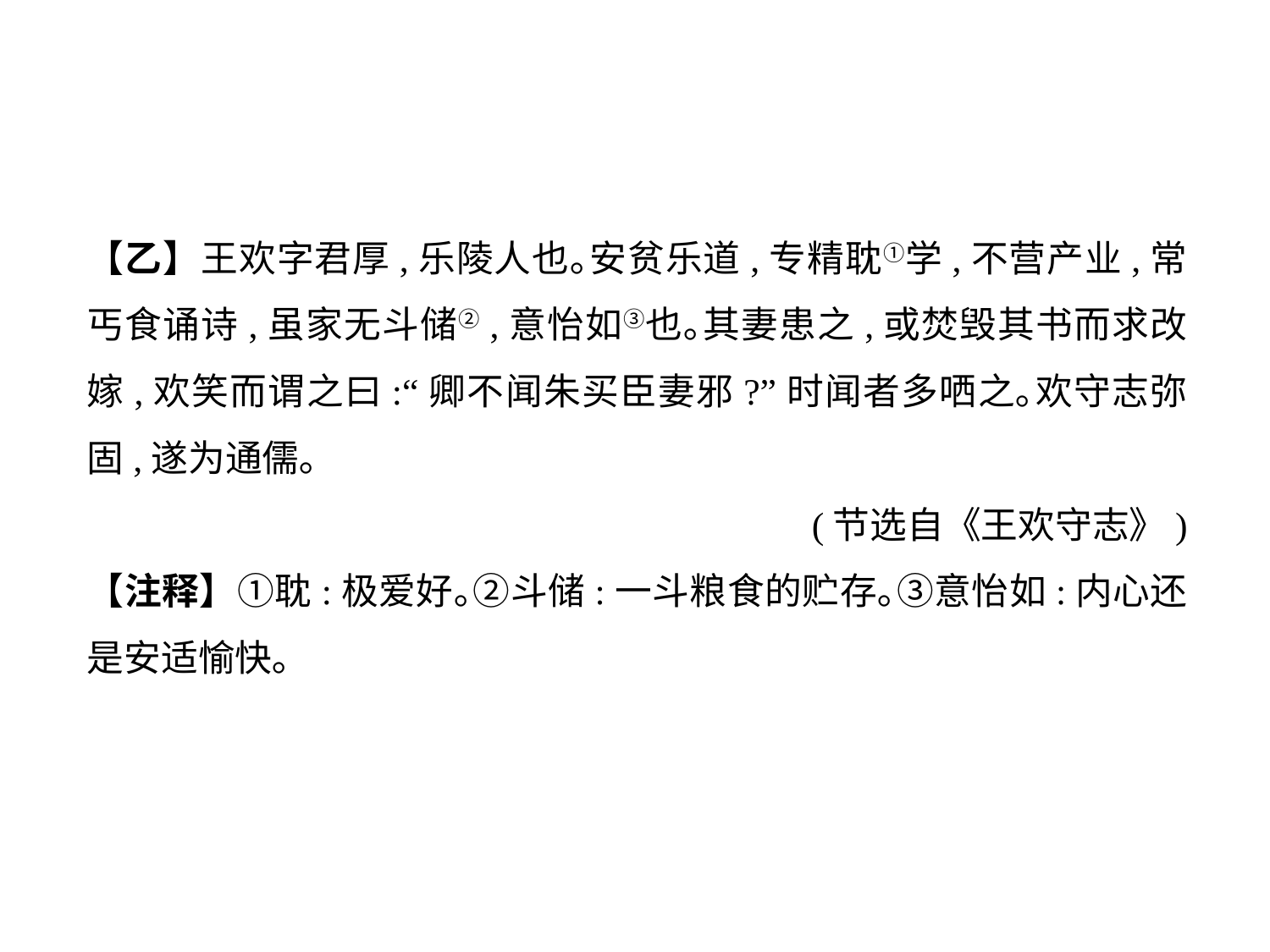

【乙】王欢字君厚,乐陵人也｡安贫乐道,专精耽①学,不营产业,常丐食诵诗,虽家无斗储②,意怡如③也｡其妻患之,或焚毁其书而求改嫁,欢笑而谓之曰:“卿不闻朱买臣妻邪?”时闻者多哂之｡欢守志弥固,遂为通儒｡
(节选自《王欢守志》)
【注释】①耽:极爱好｡②斗储:一斗粮食的贮存｡③意怡如:内心还是安适愉快｡